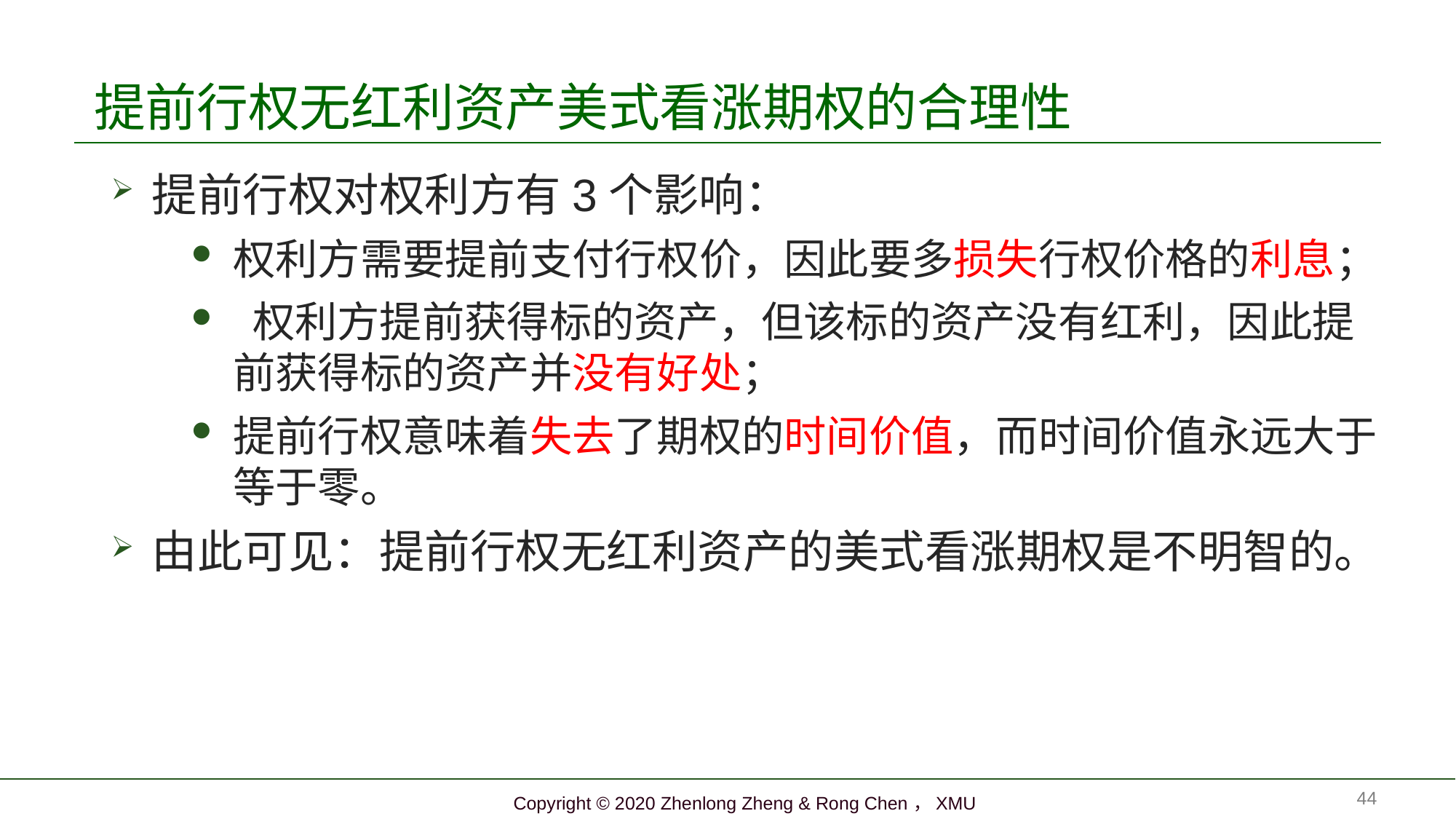

# 提前行权无红利资产美式看涨期权的合理性
提前行权对权利方有3个影响：
权利方需要提前支付行权价，因此要多损失行权价格的利息；
 权利方提前获得标的资产，但该标的资产没有红利，因此提前获得标的资产并没有好处；
提前行权意味着失去了期权的时间价值，而时间价值永远大于等于零。
由此可见：提前行权无红利资产的美式看涨期权是不明智的。
44